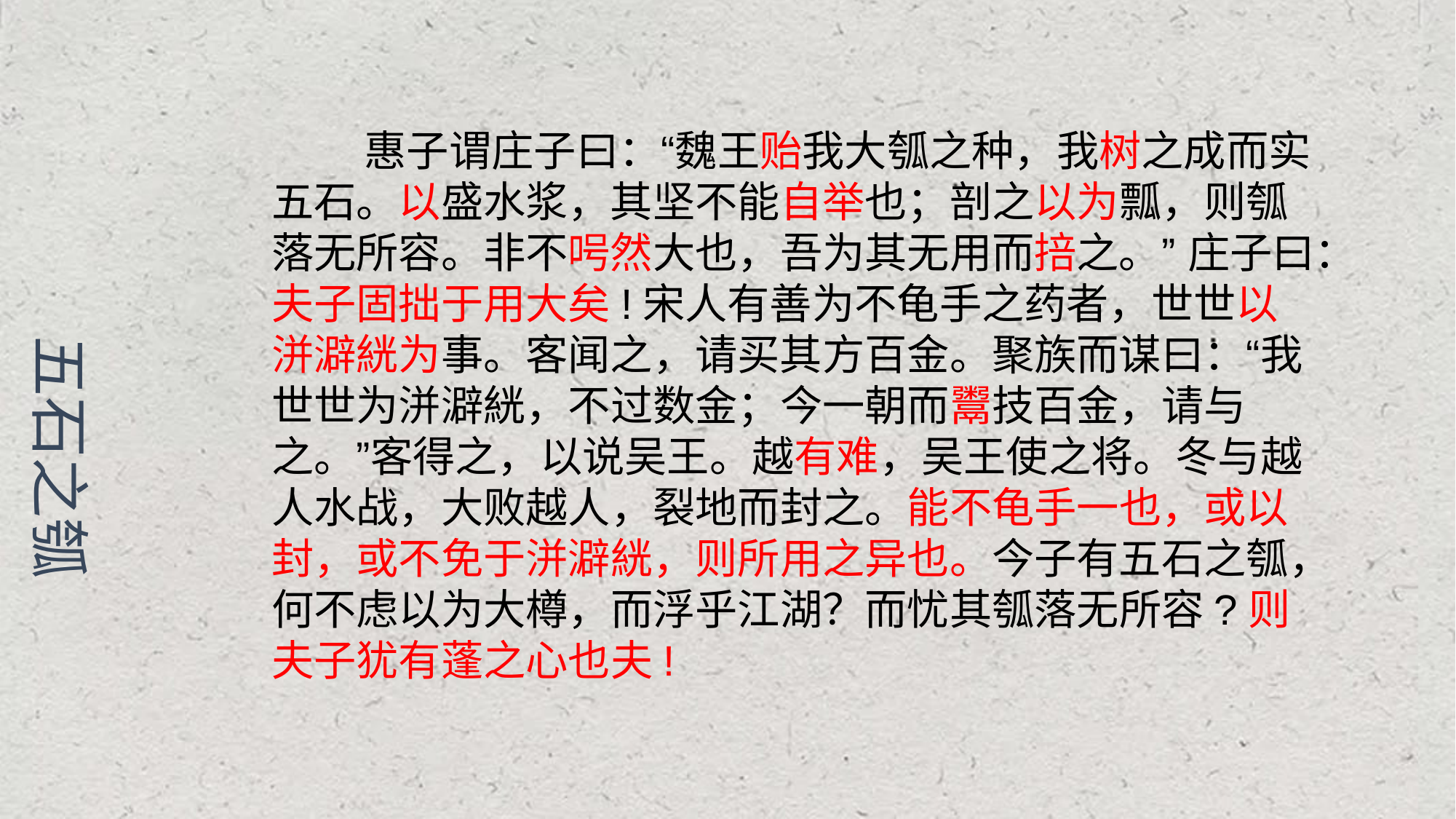

惠子谓庄子曰：“魏王贻我大瓠之种，我树之成而实五石。以盛水浆，其坚不能自举也；剖之以为瓢，则瓠落无所容。非不呺然大也，吾为其无用而掊之。” 庄子曰：夫子固拙于用大矣!宋人有善为不龟手之药者，世世以洴澼絖为事。客闻之，请买其方百金。聚族而谋曰：“我世世为洴澼絖，不过数金；今一朝而鬻技百金，请与之。”客得之，以说吴王。越有难，吴王使之将。冬与越人水战，大败越人，裂地而封之。能不龟手一也，或以封，或不免于洴澼絖，则所用之异也。今子有五石之瓠，何不虑以为大樽，而浮乎江湖？而忧其瓠落无所容?则夫子犹有蓬之心也夫!
五石之瓠